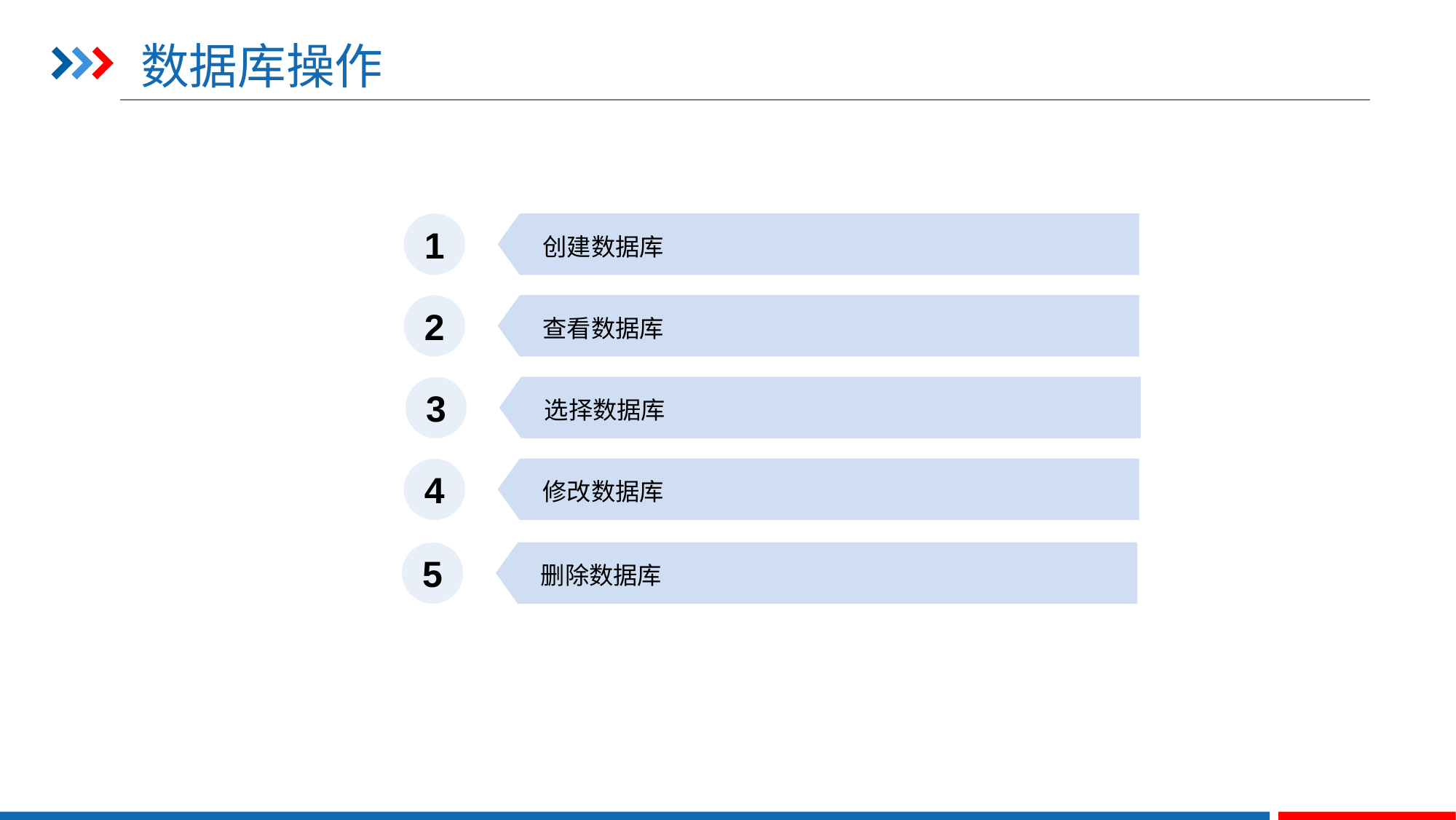

# 数据库操作
1

创建数据库
2

查看数据库
3

选择数据库
4

修改数据库
5

删除数据库